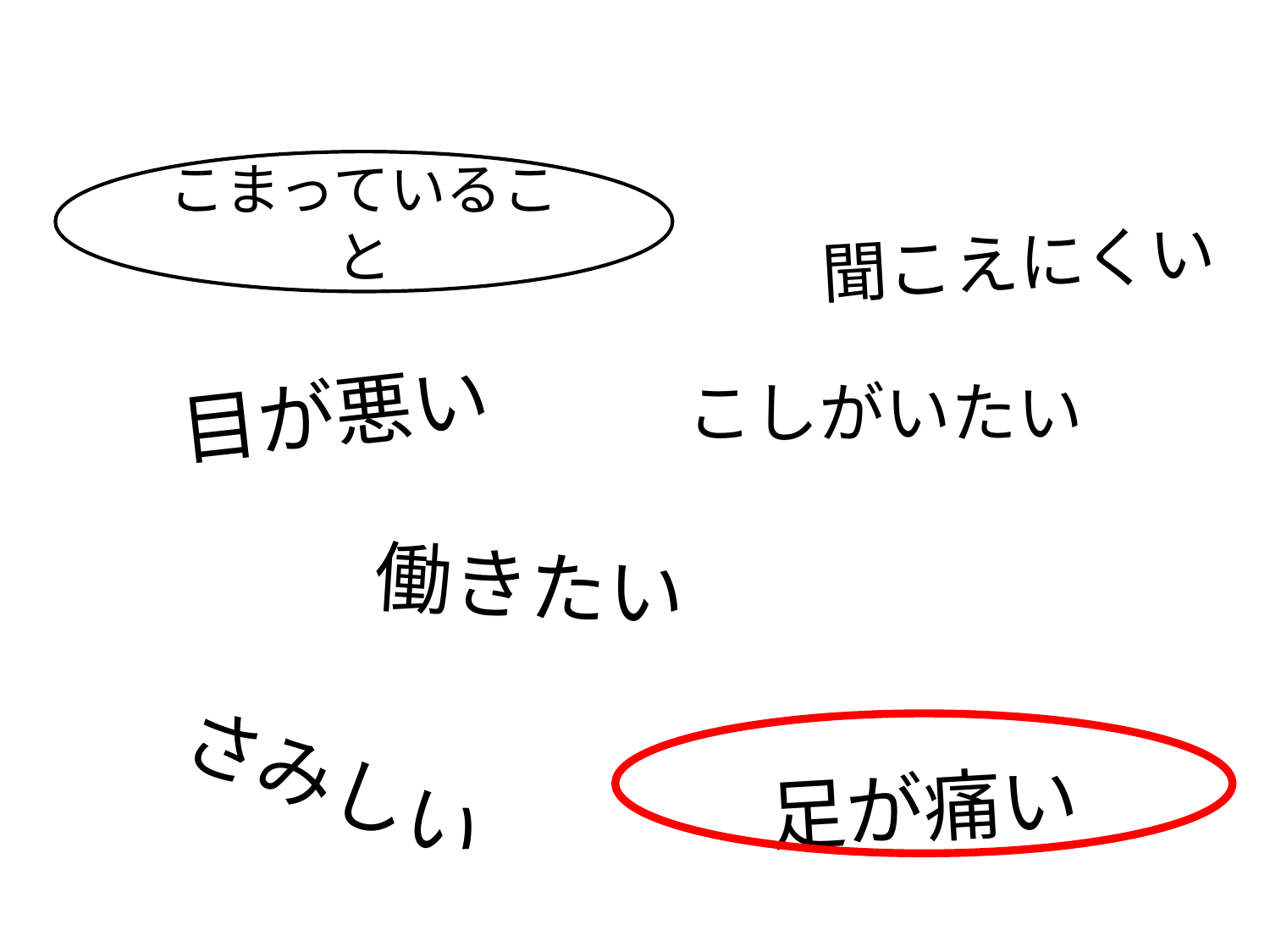

こまっていること
聞こえにくい
こしがいたい
# 目が悪い
働きたい
さみしい

足が痛い